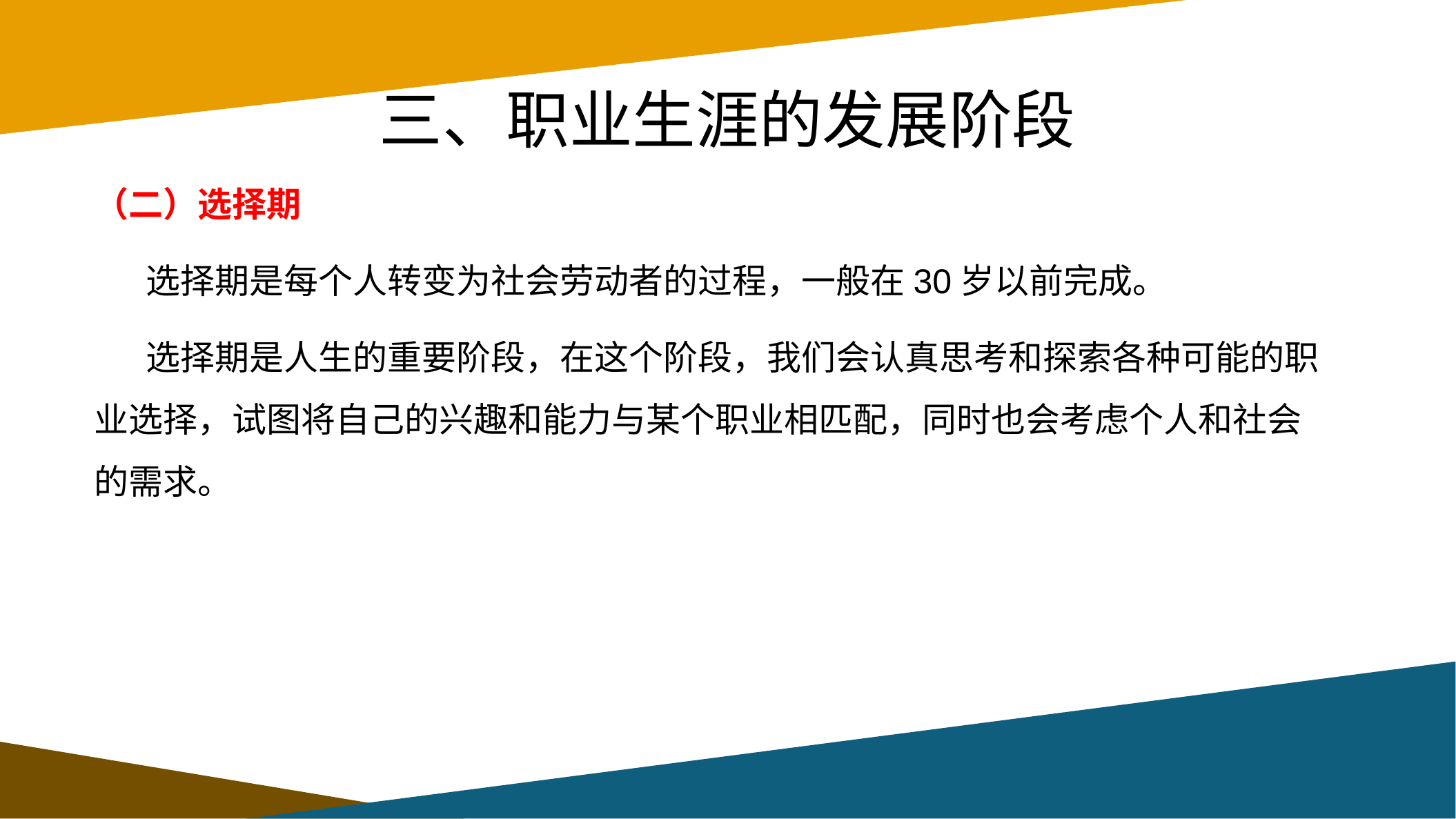

# 三、职业生涯的发展阶段
（二）选择期
选择期是每个人转变为社会劳动者的过程，一般在30岁以前完成。
选择期是人生的重要阶段，在这个阶段，我们会认真思考和探索各种可能的职业选择，试图将自己的兴趣和能力与某个职业相匹配，同时也会考虑个人和社会的需求。